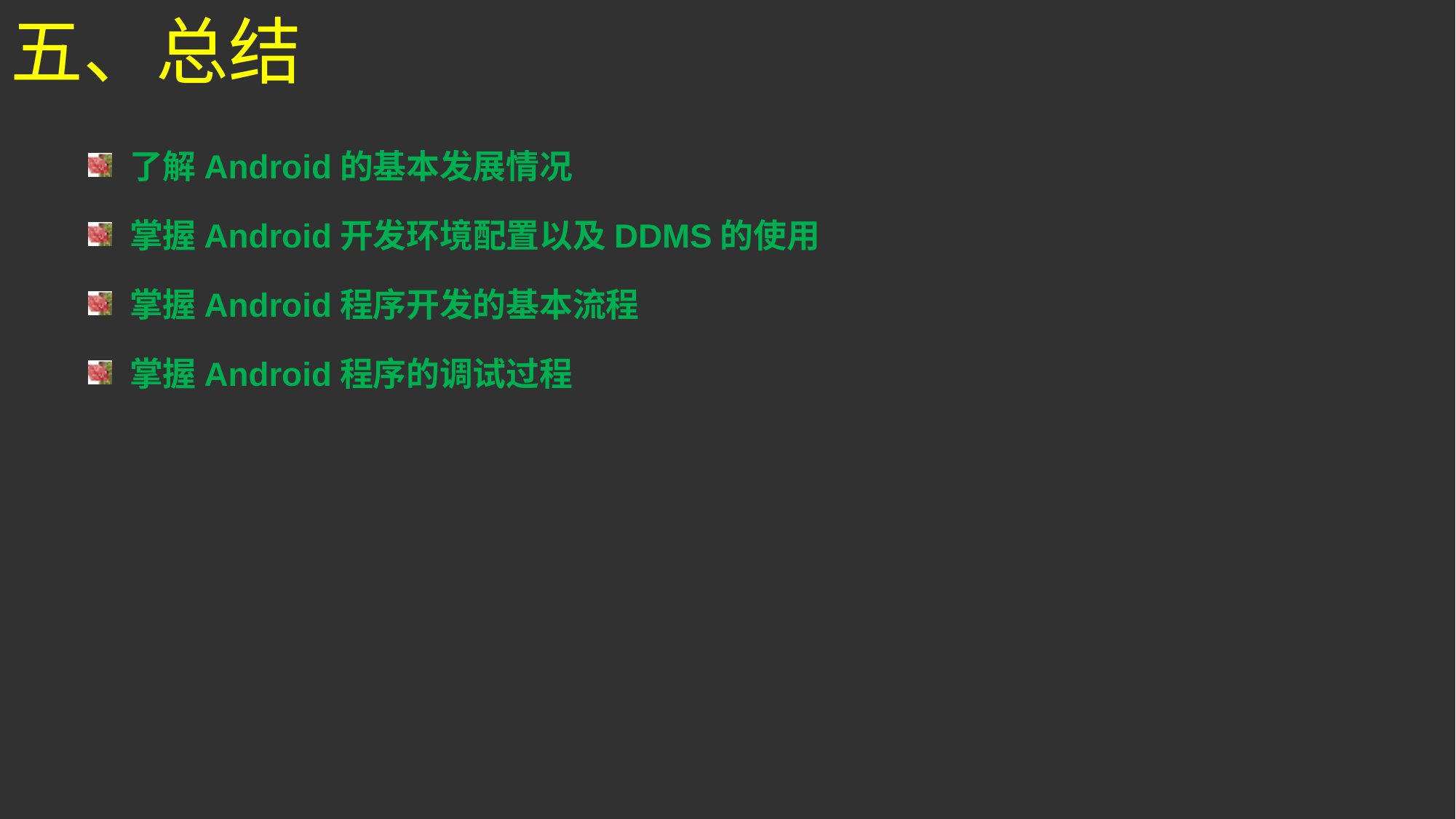

五、总结
了解Android的基本发展情况
掌握Android开发环境配置以及DDMS的使用
掌握Android程序开发的基本流程
掌握Android程序的调试过程